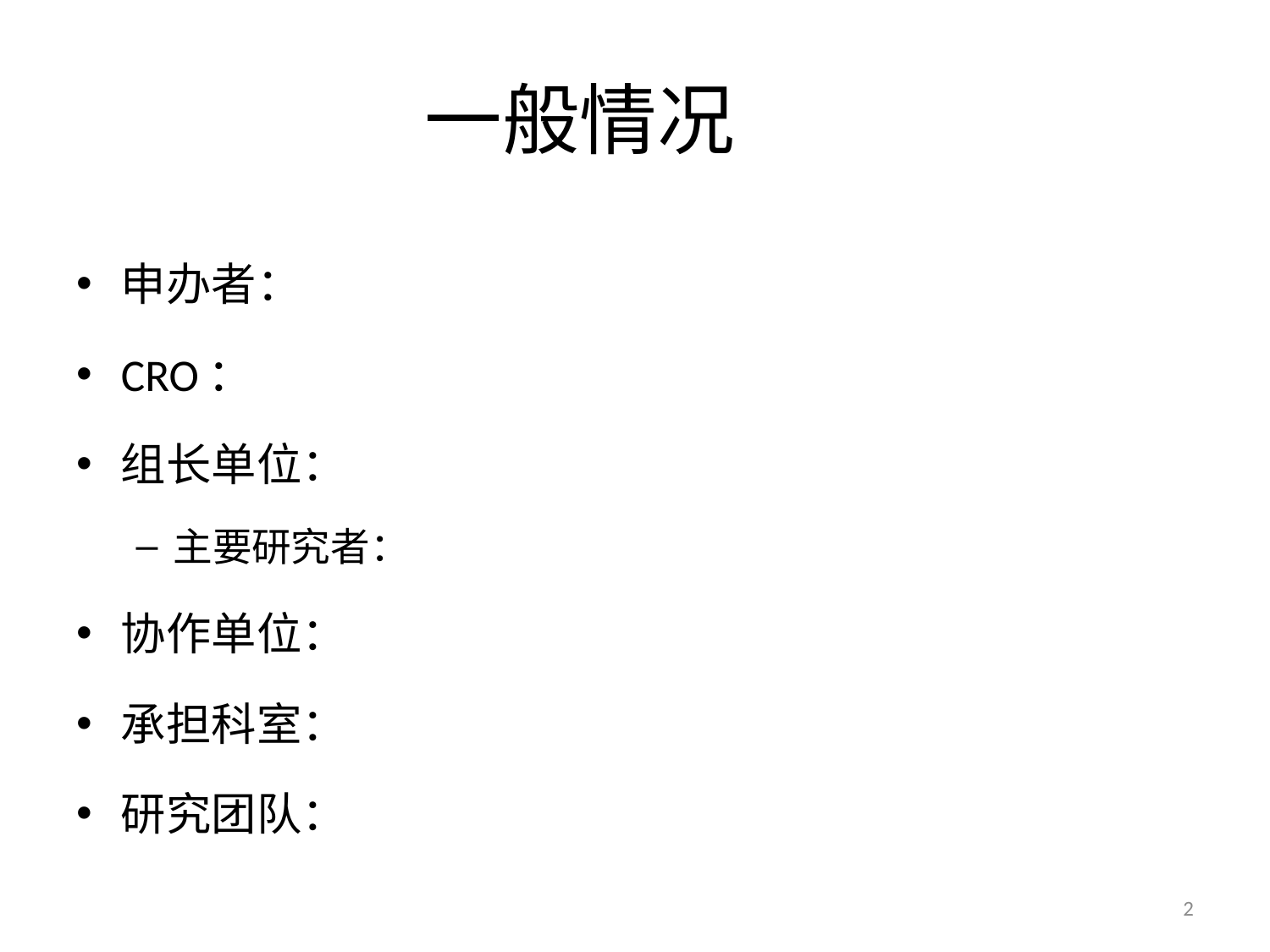

# 一般情况
申办者：
CRO：
组长单位：
主要研究者：
协作单位：
承担科室：
研究团队：
2